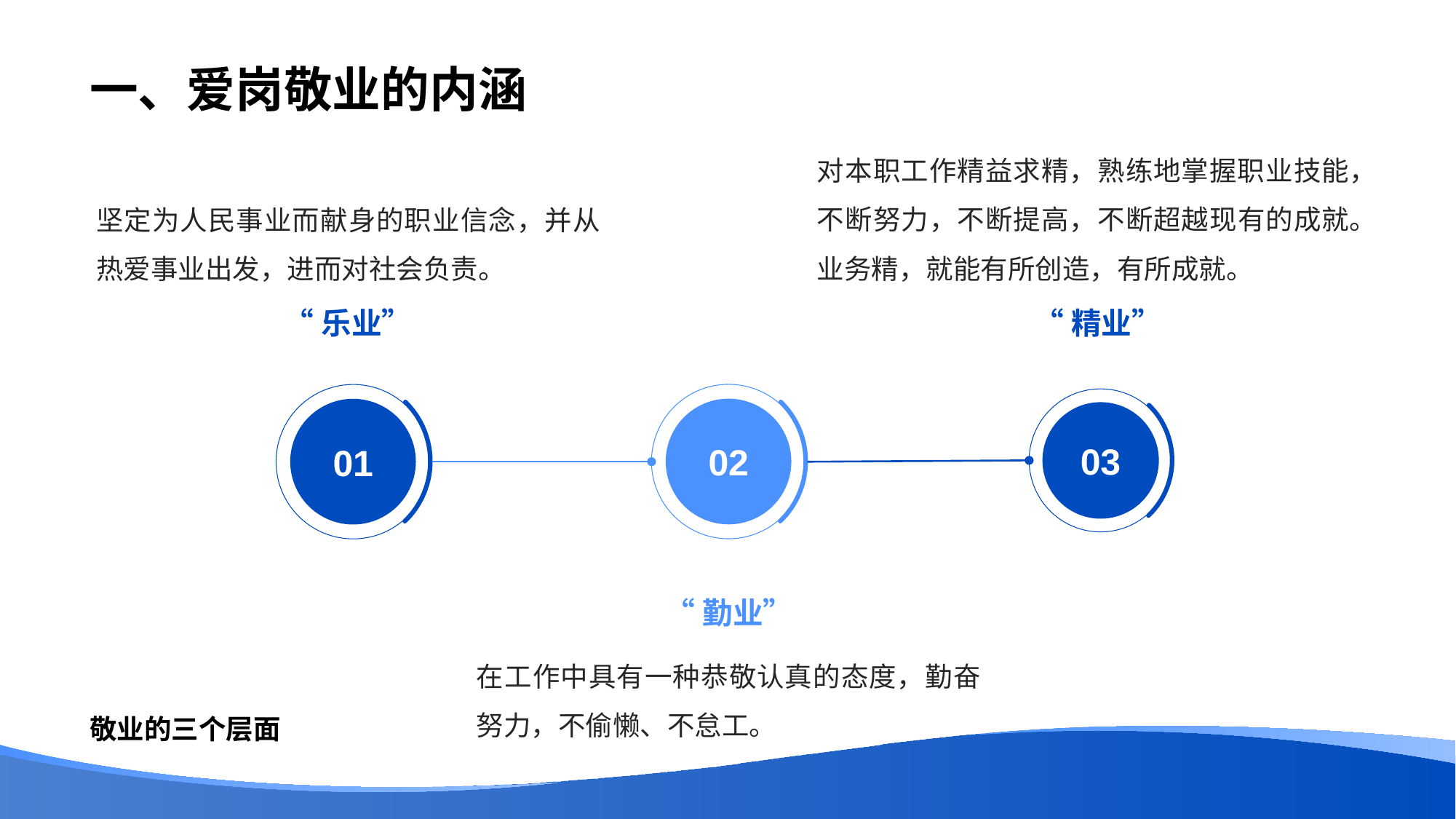

# 一、爱岗敬业的内涵
对本职工作精益求精，熟练地掌握职业技能，不断努力，不断提高，不断超越现有的成就。业务精，就能有所创造，有所成就。
坚定为人民事业而献身的职业信念，并从热爱事业出发，进而对社会负责。
“乐业”
“精业”

02
01
03
“勤业”
在工作中具有一种恭敬认真的态度，勤奋努力，不偷懒、不怠工。
敬业的三个层面